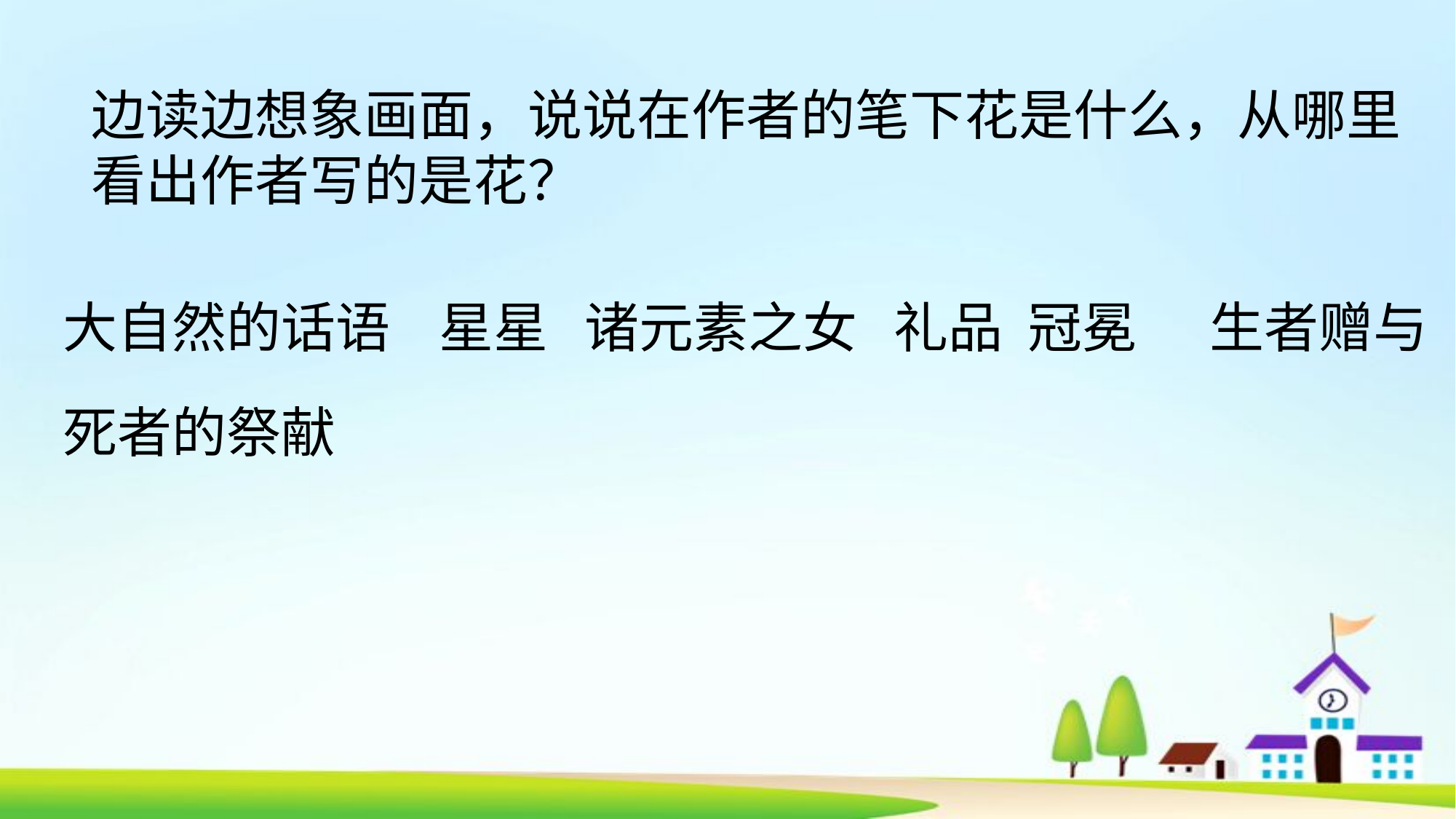

边读边想象画面，说说在作者的笔下花是什么，从哪里看出作者写的是花？
大自然的话语    星星   诸元素之女   礼品  冠冕      生者赠与死者的祭献